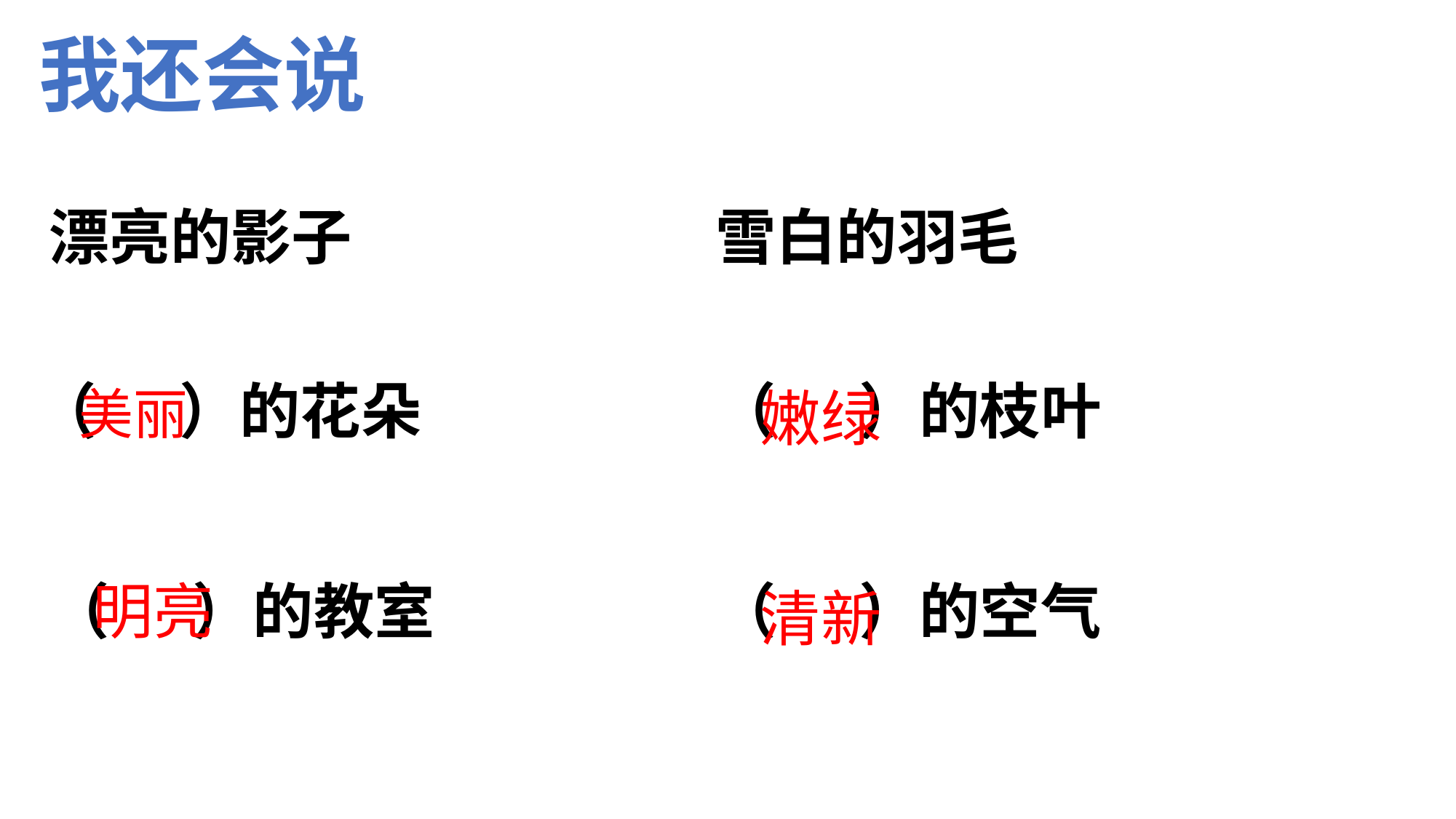

我还会说
漂亮的影子
雪白的羽毛
（      ）的花朵
（      ）的枝叶
美丽
嫩绿
（      ）的教室
明亮
（      ）的空气
清新